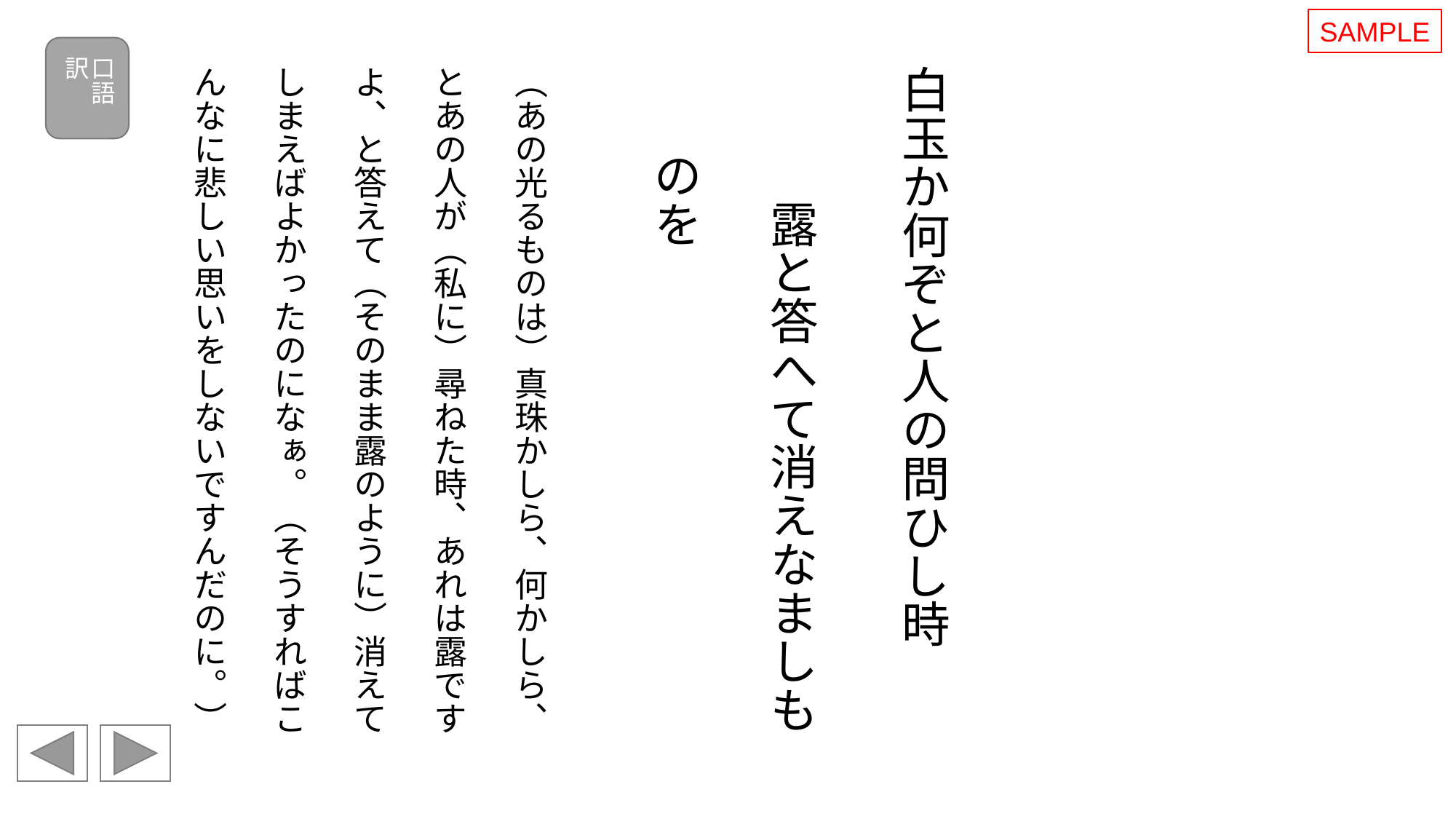

SAMPLE
口語訳
（あの光るものは）真珠かしら、何かしら、とあの人が（私に）尋ねた時、あれは露ですよ、と答えて（そのまま露のように）消えてしまえばよかったのになぁ。（そうすればこんなに悲しい思いをしないですんだのに。）
白玉か何ぞと人の問ひし時
　露と答へて消えなましものを